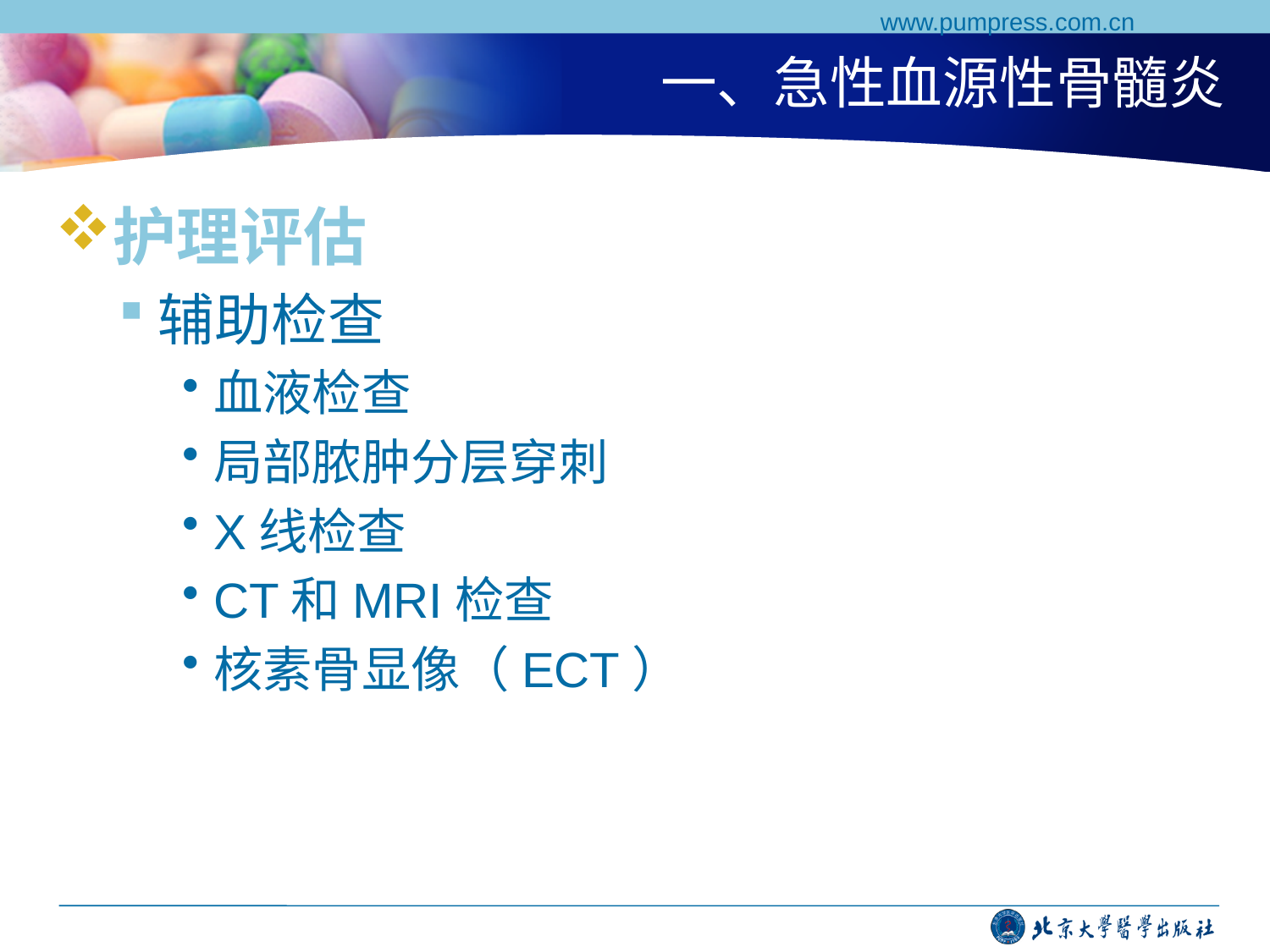

www.pumpress.com.cn
# 一、急性血源性骨髓炎
护理评估
辅助检查
血液检查
局部脓肿分层穿刺
X线检查
CT和MRI检查
核素骨显像（ECT）